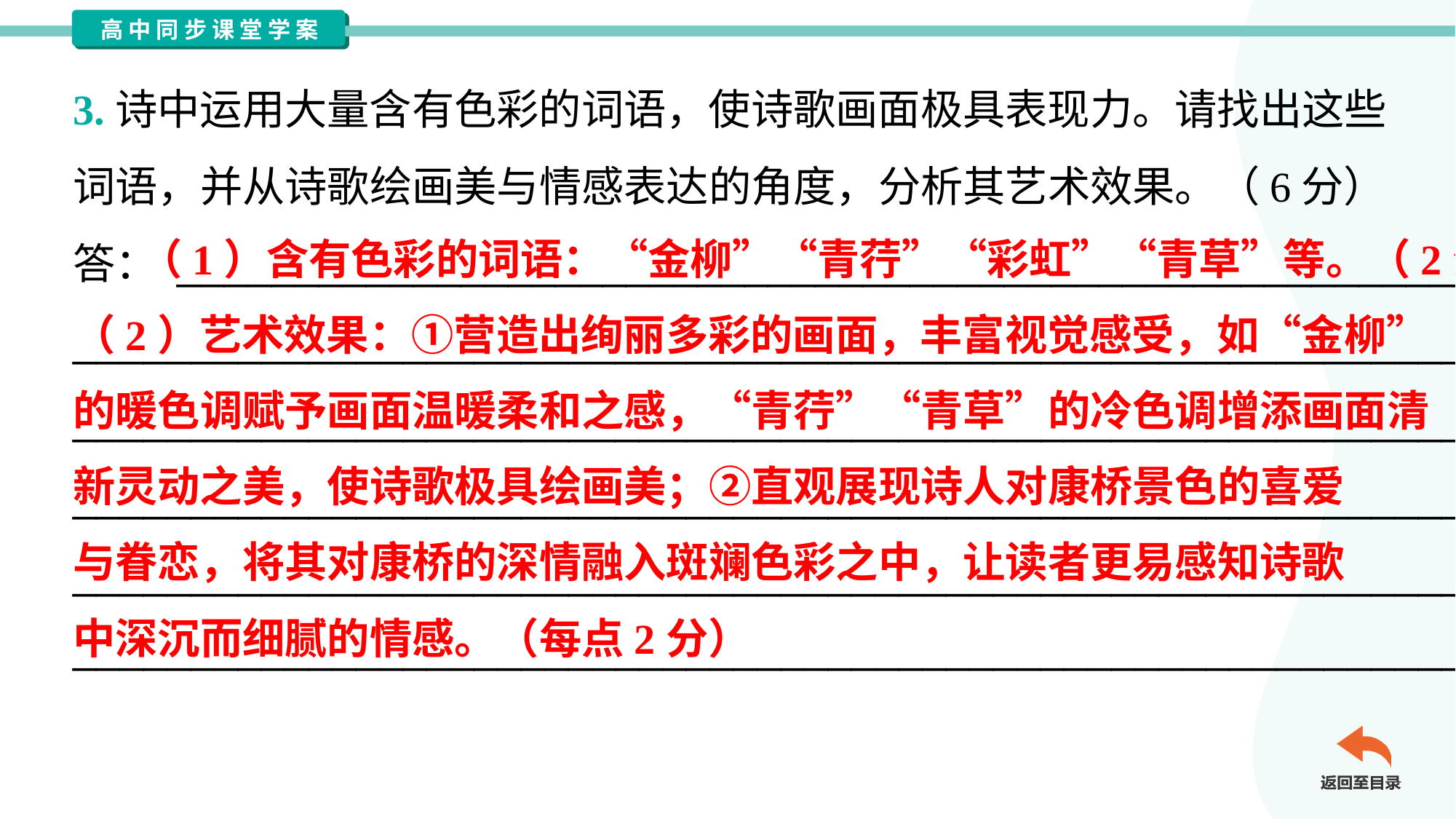

3.诗中运用大量含有色彩的词语，使诗歌画面极具表现力。请找出这些
词语，并从诗歌绘画美与情感表达的角度，分析其艺术效果。（6分）
答： ________________________________________________________
_____________________________________________________________
_____________________________________________________________
_____________________________________________________________
_____________________________________________________________
_____________________________________________________________
      （1）含有色彩的词语：“金柳”“青荇”“彩虹”“青草”等。（2分）
（2）艺术效果：①营造出绚丽多彩的画面，丰富视觉感受，如“金柳”
的暖色调赋予画面温暖柔和之感，“青荇”“青草”的冷色调增添画面清
新灵动之美，使诗歌极具绘画美；②直观展现诗人对康桥景色的喜爱
与眷恋，将其对康桥的深情融入斑斓色彩之中，让读者更易感知诗歌
中深沉而细腻的情感。（每点2分）